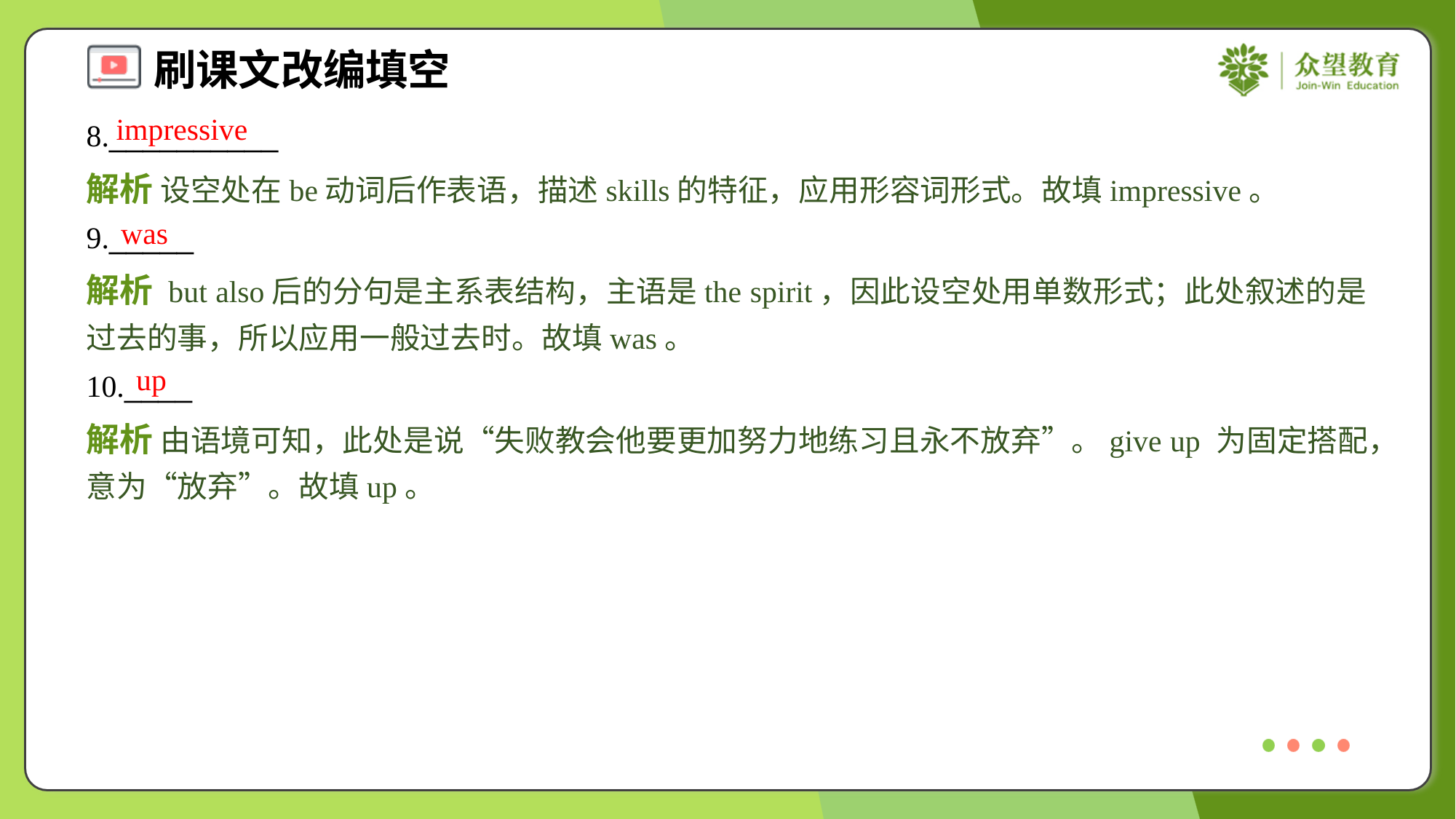

impressive
8.__________
解析 设空处在be动词后作表语，描述skills的特征，应用形容词形式。故填impressive。
was
9._____
解析 but also后的分句是主系表结构，主语是the spirit，因此设空处用单数形式；此处叙述的是过去的事，所以应用一般过去时。故填was。
up
10.____
解析 由语境可知，此处是说“失败教会他要更加努力地练习且永不放弃”。give up 为固定搭配，意为“放弃”。故填up。